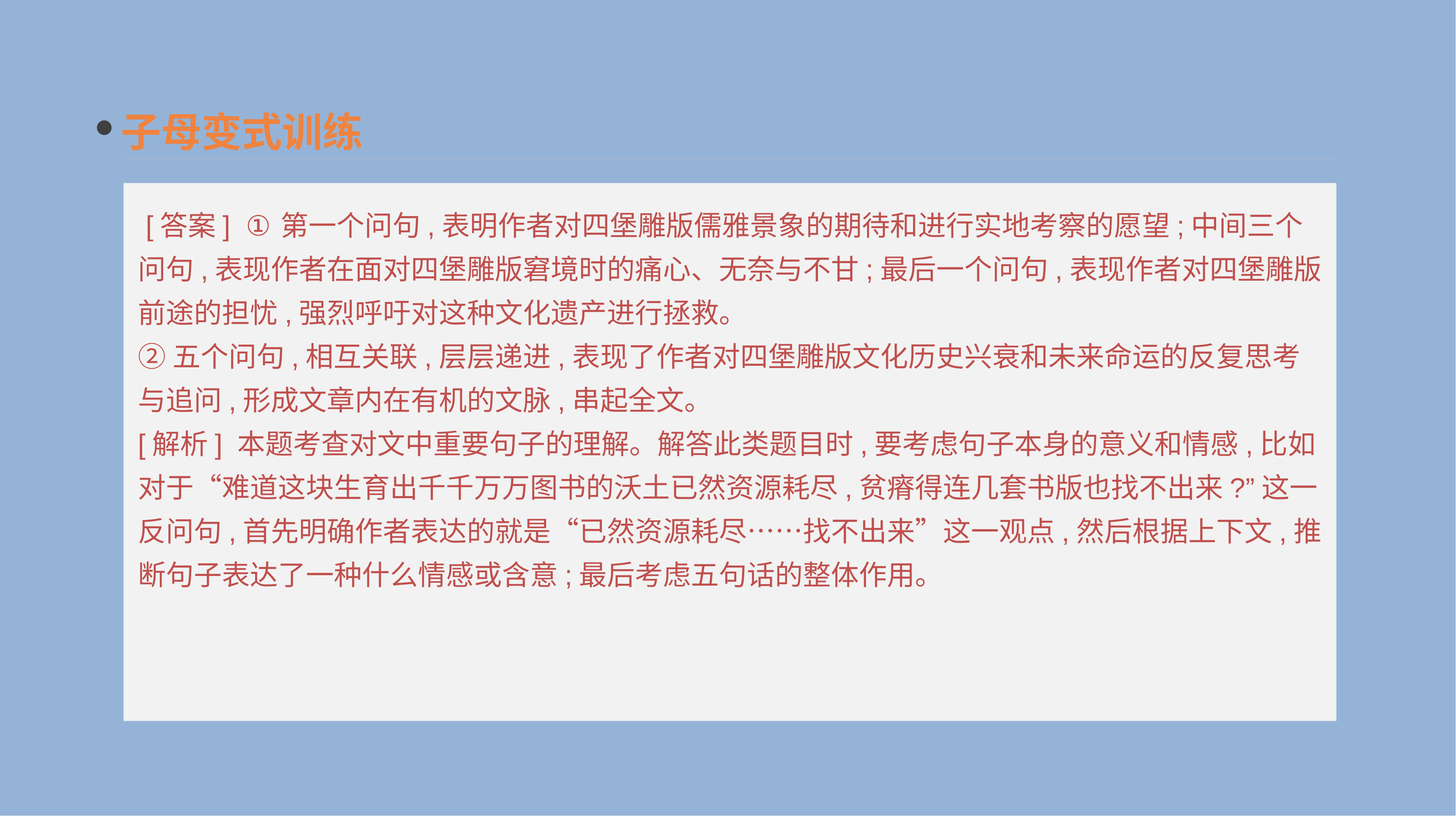

子母变式训练

 [答案]  ①第一个问句,表明作者对四堡雕版儒雅景象的期待和进行实地考察的愿望;中间三个问句,表现作者在面对四堡雕版窘境时的痛心、无奈与不甘;最后一个问句,表现作者对四堡雕版前途的担忧,强烈呼吁对这种文化遗产进行拯救。
②五个问句,相互关联,层层递进,表现了作者对四堡雕版文化历史兴衰和未来命运的反复思考与追问,形成文章内在有机的文脉,串起全文。
[解析] 本题考查对文中重要句子的理解。解答此类题目时,要考虑句子本身的意义和情感,比如对于“难道这块生育出千千万万图书的沃土已然资源耗尽,贫瘠得连几套书版也找不出来?”这一反问句,首先明确作者表达的就是“已然资源耗尽……找不出来”这一观点,然后根据上下文,推断句子表达了一种什么情感或含意;最后考虑五句话的整体作用。